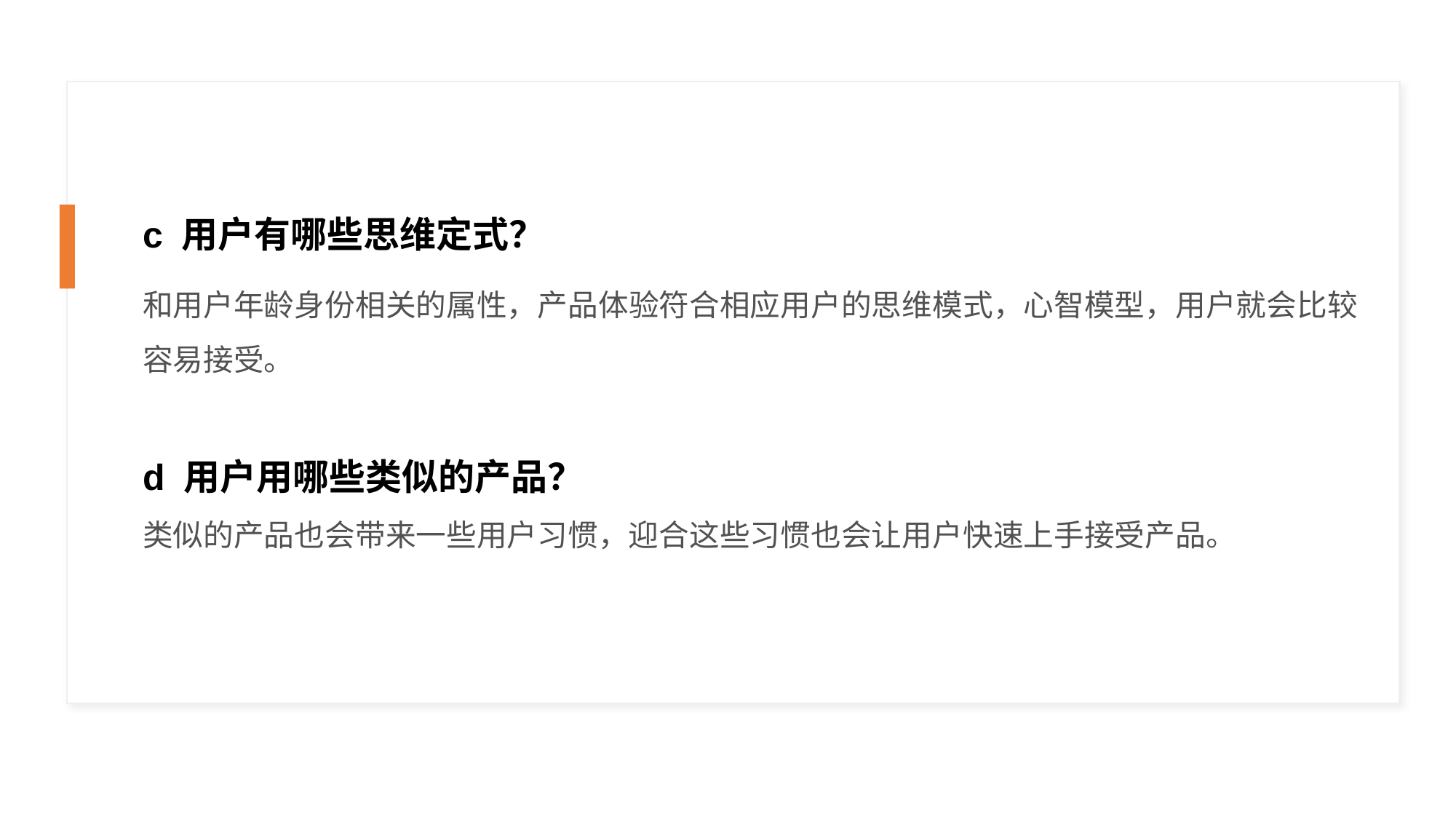

c 用户有哪些思维定式？

和用户年龄身份相关的属性，产品体验符合相应用户的思维模式，心智模型，用户就会比较容易接受。
d 用户用哪些类似的产品？
类似的产品也会带来一些用户习惯，迎合这些习惯也会让用户快速上手接受产品。